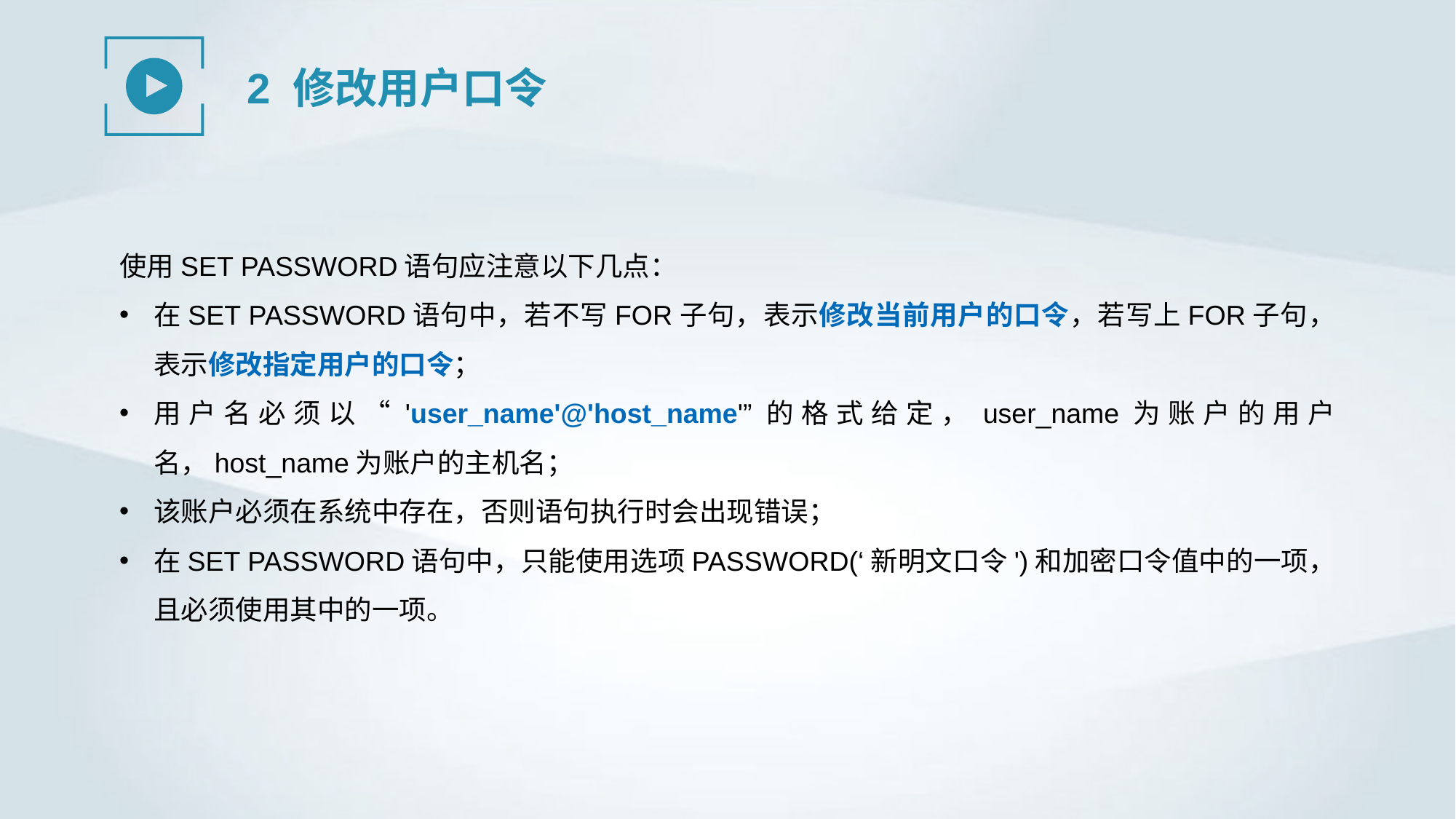

2 修改用户口令
使用SET PASSWORD语句应注意以下几点：
在SET PASSWORD语句中，若不写FOR子句，表示修改当前用户的口令，若写上FOR子句，表示修改指定用户的口令；
用户名必须以“'user_name'@'host_name'”的格式给定，user_name为账户的用户名，host_name为账户的主机名；
该账户必须在系统中存在，否则语句执行时会出现错误；
在SET PASSWORD语句中，只能使用选项PASSWORD(‘新明文口令')和加密口令值中的一项，且必须使用其中的一项。